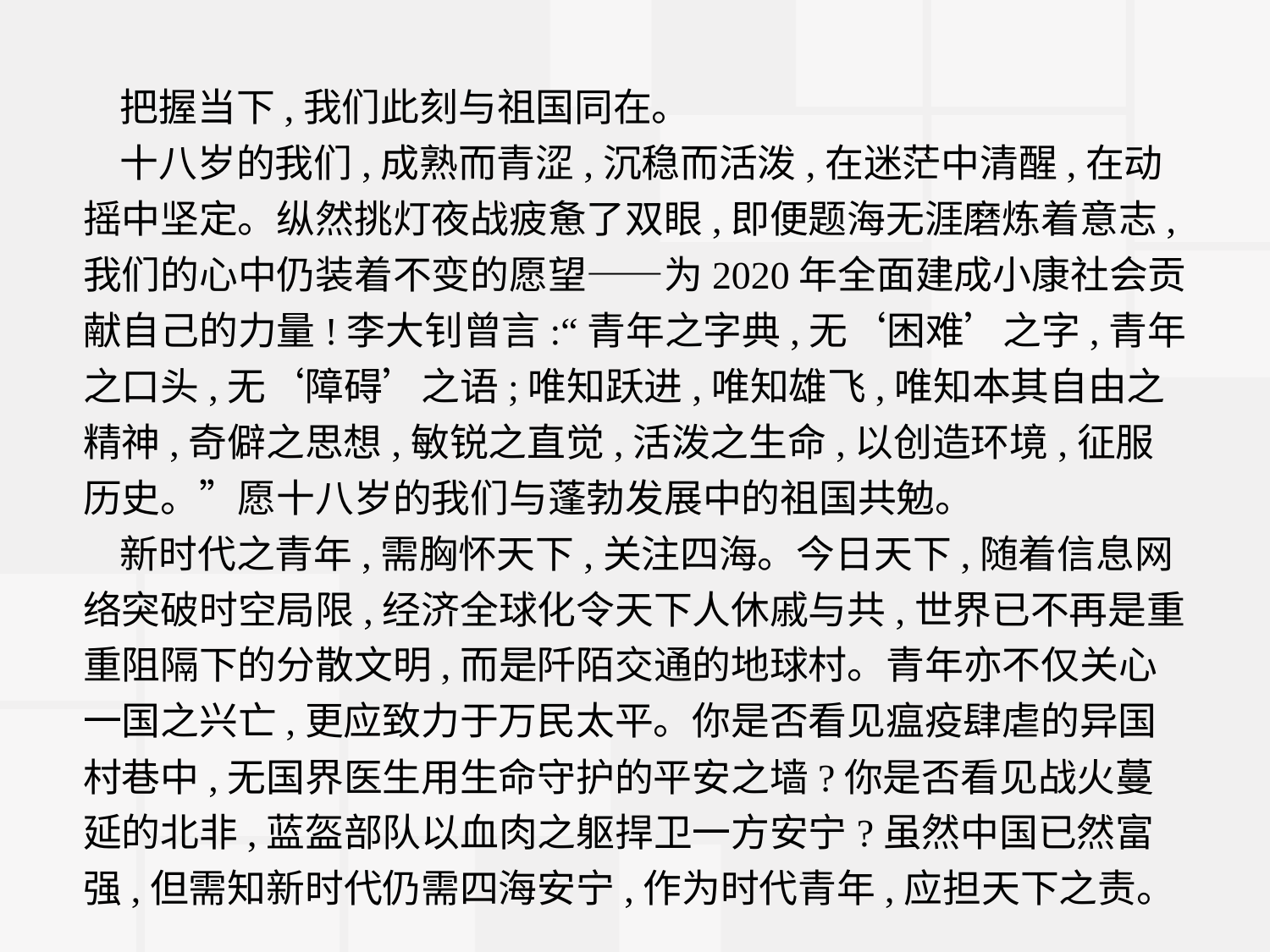

把握当下,我们此刻与祖国同在。
十八岁的我们,成熟而青涩,沉稳而活泼,在迷茫中清醒,在动摇中坚定。纵然挑灯夜战疲惫了双眼,即便题海无涯磨炼着意志,我们的心中仍装着不变的愿望——为2020年全面建成小康社会贡献自己的力量!李大钊曾言:“青年之字典,无‘困难’之字,青年之口头,无‘障碍’之语;唯知跃进,唯知雄飞,唯知本其自由之精神,奇僻之思想,敏锐之直觉,活泼之生命,以创造环境,征服历史。”愿十八岁的我们与蓬勃发展中的祖国共勉。
新时代之青年,需胸怀天下,关注四海。今日天下,随着信息网络突破时空局限,经济全球化令天下人休戚与共,世界已不再是重重阻隔下的分散文明,而是阡陌交通的地球村。青年亦不仅关心一国之兴亡,更应致力于万民太平。你是否看见瘟疫肆虐的异国村巷中,无国界医生用生命守护的平安之墙?你是否看见战火蔓延的北非,蓝盔部队以血肉之躯捍卫一方安宁?虽然中国已然富强,但需知新时代仍需四海安宁,作为时代青年,应担天下之责。